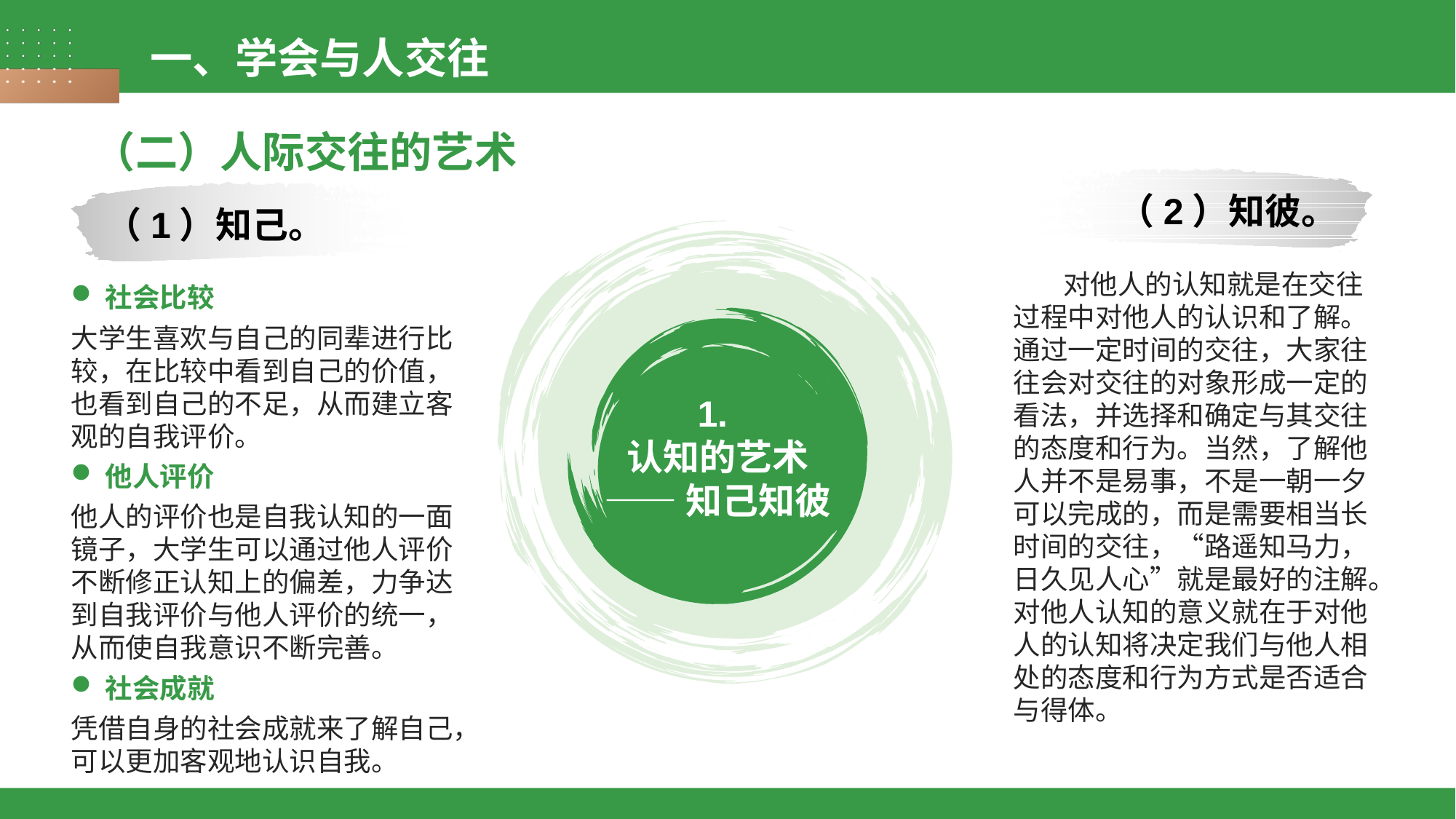

一、学会与人交往
（二）人际交往的艺术
（2）知彼。
（1）知己。

       对他人的认知就是在交往过程中对他人的认识和了解。通过一定时间的交往，大家往往会对交往的对象形成一定的看法，并选择和确定与其交往的态度和行为。当然，了解他人并不是易事，不是一朝一夕可以完成的，而是需要相当长时间的交往，“路遥知马力，日久见人心”就是最好的注解。对他人认知的意义就在于对他人的认知将决定我们与他人相处的态度和行为方式是否适合与得体。
社会比较
大学生喜欢与自己的同辈进行比较，在比较中看到自己的价值，也看到自己的不足，从而建立客观的自我评价。
他人评价
他人的评价也是自我认知的一面镜子，大学生可以通过他人评价不断修正认知上的偏差，力争达到自我评价与他人评价的统一，从而使自我意识不断完善。
社会成就
凭借自身的社会成就来了解自己，可以更加客观地认识自我。
1.
认知的艺术
——知己知彼